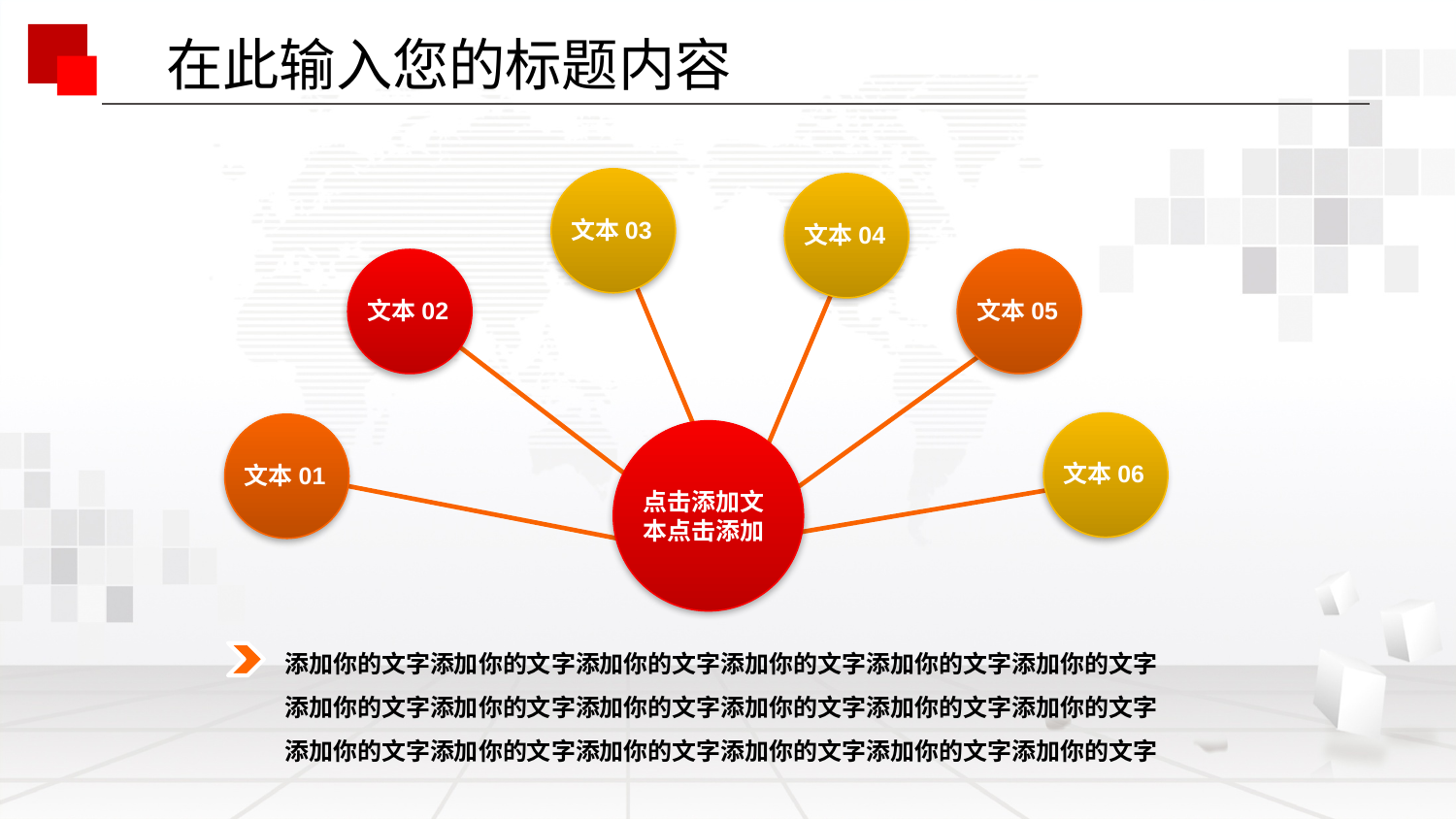

在此输入您的标题内容

文本03
文本04

文本02
文本05

文本06
文本01
点击添加文本点击添加
添加你的文字添加你的文字添加你的文字添加你的文字添加你的文字添加你的文字
添加你的文字添加你的文字添加你的文字添加你的文字添加你的文字添加你的文字
添加你的文字添加你的文字添加你的文字添加你的文字添加你的文字添加你的文字